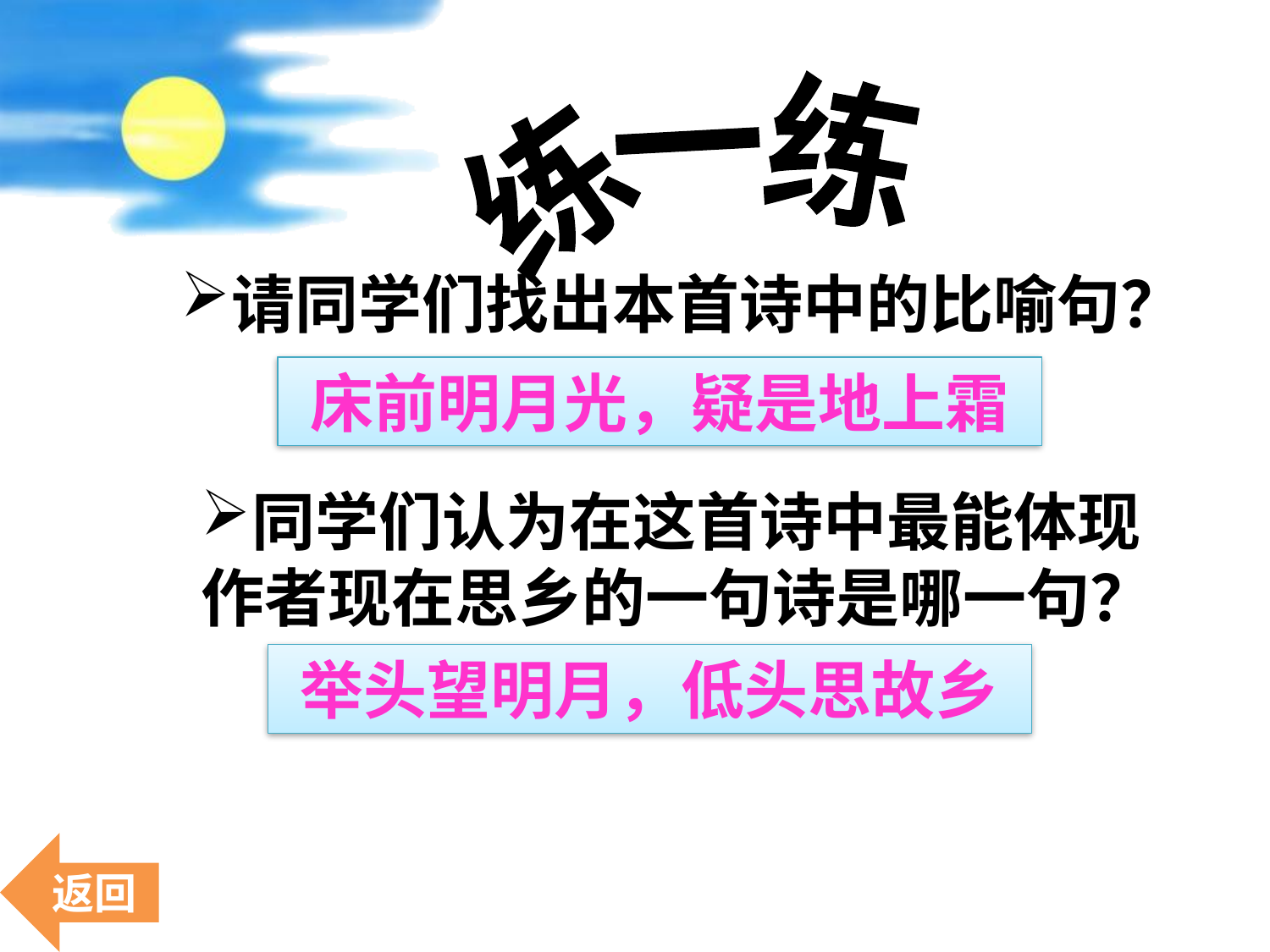

练一练
请同学们找出本首诗中的比喻句？
床前明月光，疑是地上霜
同学们认为在这首诗中最能体现作者现在思乡的一句诗是哪一句？

举头望明月，低头思故乡
返回